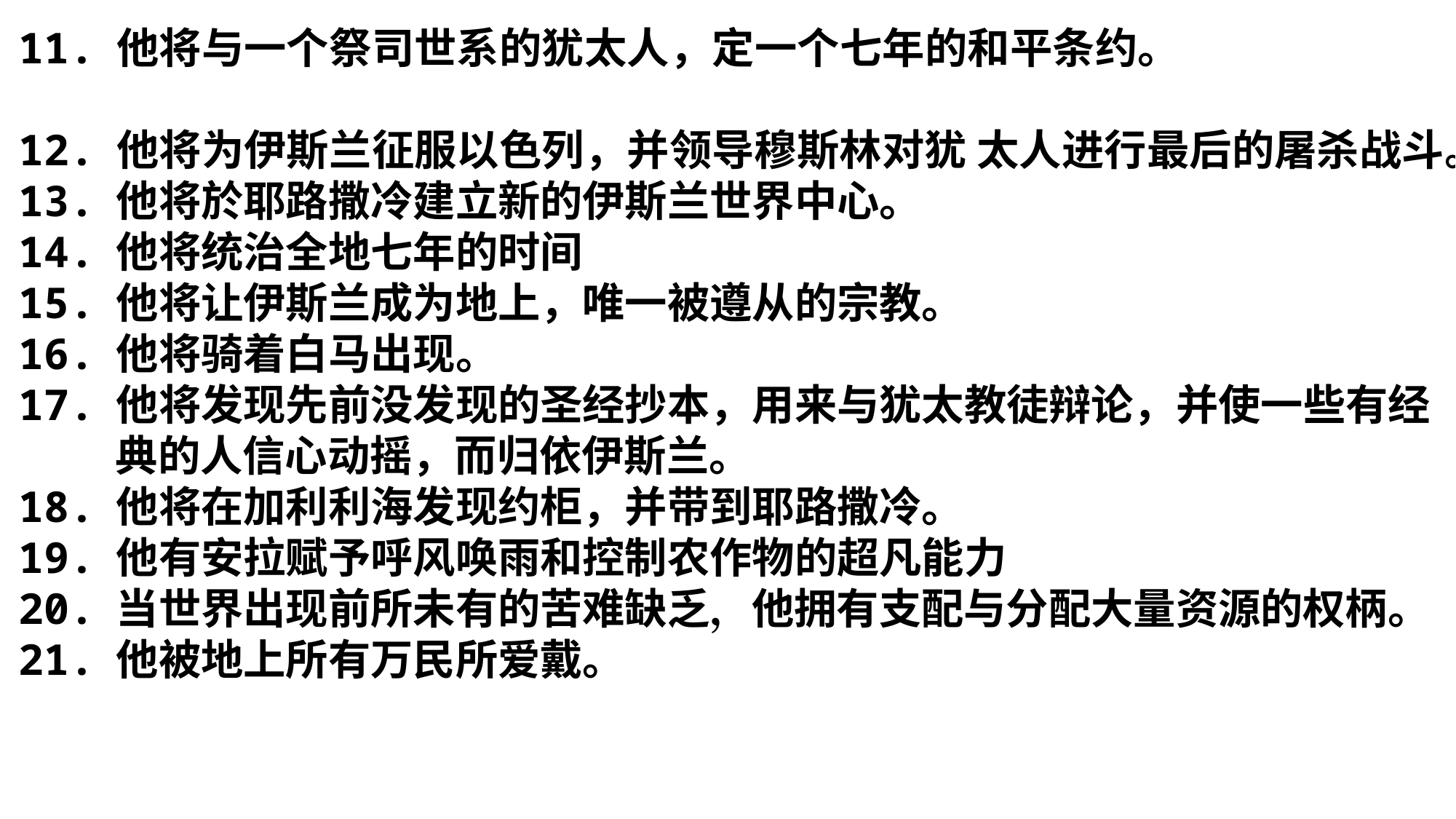

11. 他将与一个祭司世系的犹太人，定一个七年的和平条约。
12. 他将为伊斯兰征服以色列，并领导穆斯林对犹 太人进行最后的屠杀战斗。
13. 他将於耶路撒冷建立新的伊斯兰世界中心。
14. 他将统治全地七年的时间
15. 他将让伊斯兰成为地上，唯一被遵从的宗教。
16. 他将骑着白马出现。
17. 他将发现先前没发现的圣经抄本，用来与犹太教徒辩论，并使一些有经
         典的人信心动摇，而归依伊斯兰。
18. 他将在加利利海发现约柜，并带到耶路撒冷。
19. 他有安拉赋予呼风唤雨和控制农作物的超凡能力
20. 当世界出现前所未有的苦难缺乏，他拥有支配与分配大量资源的权柄。
21. 他被地上所有万民所爱戴。